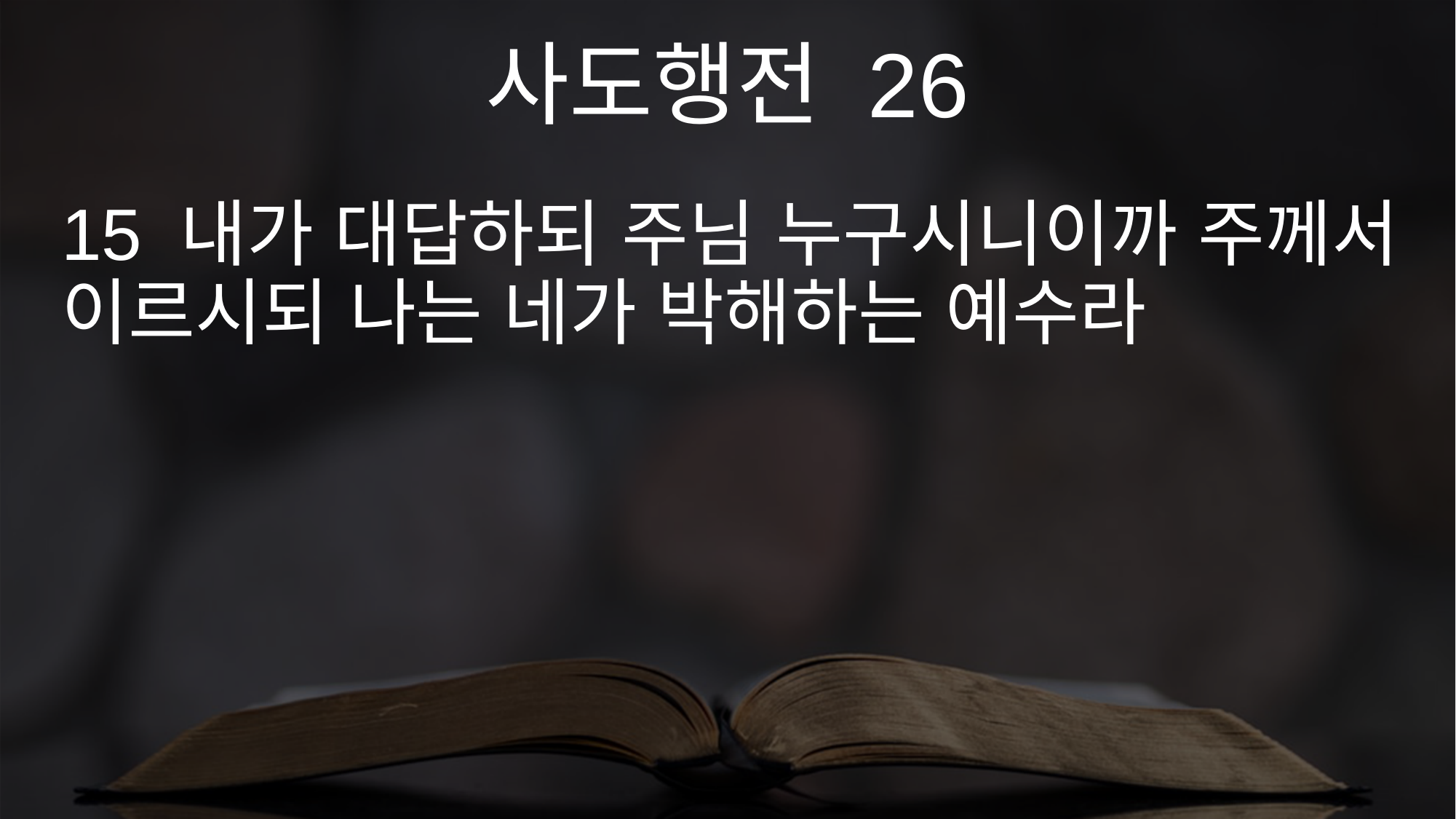

사도행전 26
15 내가 대답하되 주님 누구시니이까 주께서 이르시되 나는 네가 박해하는 예수라